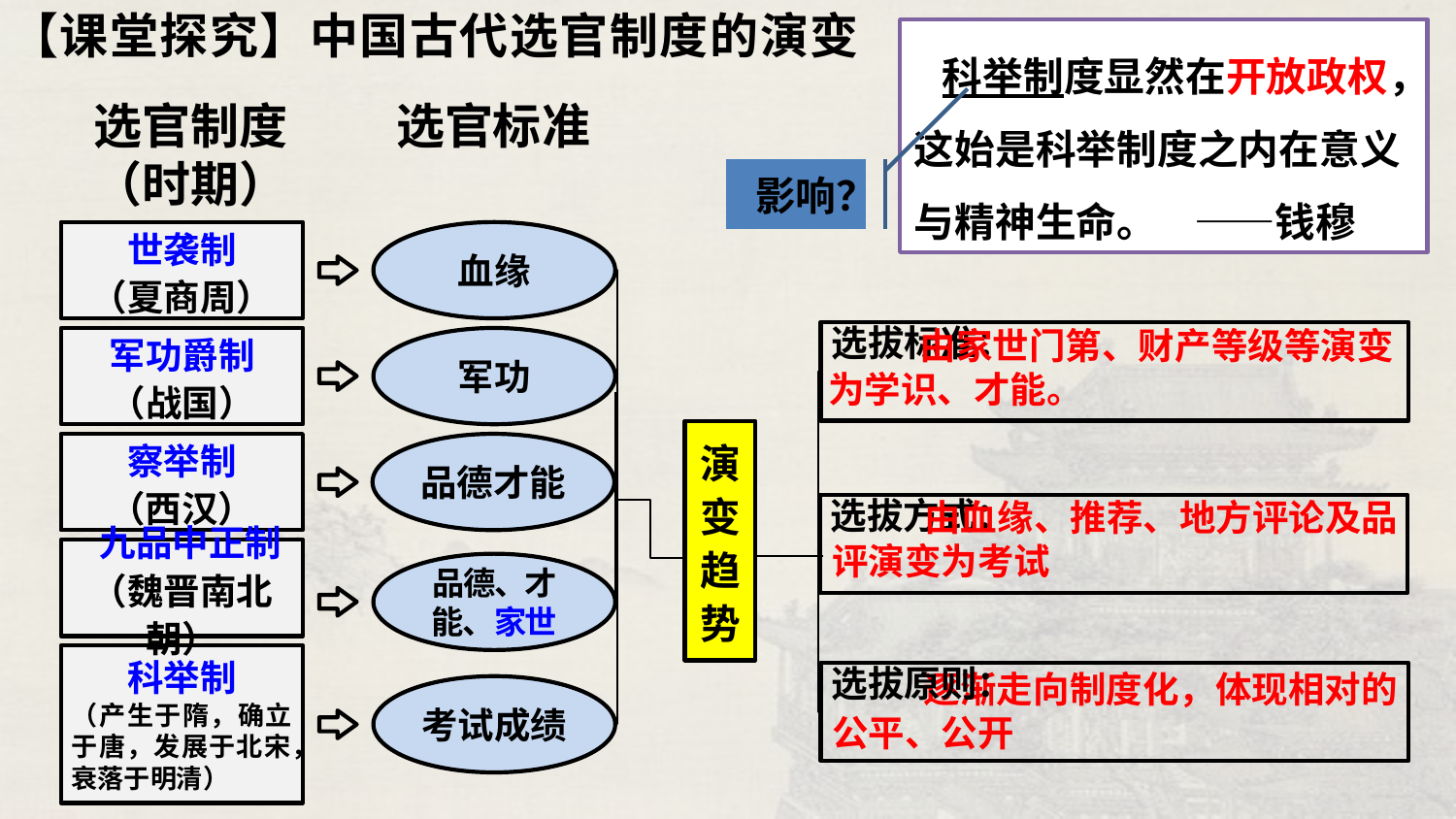

【课堂探究】中国古代选官制度的演变
  科举制度显然在开放政权，这始是科举制度之内在意义与精神生命。    ——钱穆
选官制度（时期）
选官标准
影响？
世袭制
（夏商周）
血缘

演变趋势
          由家世门第、财产等级等演变为学识、才能。
选拔标准：

军功爵制
（战国）
军功

察举制
（西汉）
品德才能

          由血缘、推荐、地方评论及品评演变为考试
选拔方式：

 九品中正制
（魏晋南北朝）
品德、才能、家世

科举制
（产生于隋，确立于唐，发展于北宋，衰落于明清）
          逐渐走向制度化，体现相对的公平、公开
选拔原则：

考试成绩